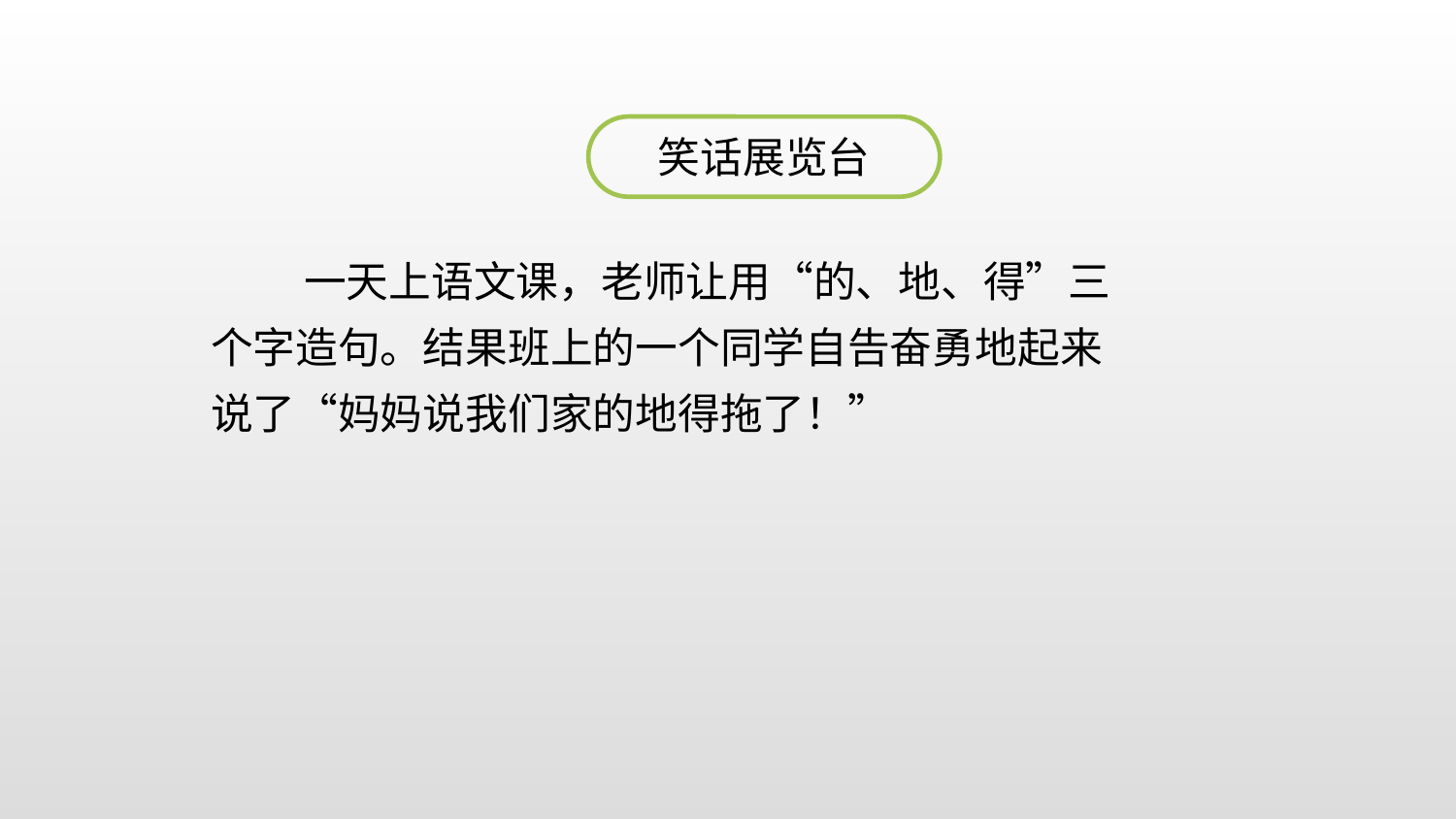

笑话展览台

   一天上语文课，老师让用“的、地、得”三个字造句。结果班上的一个同学自告奋勇地起来说了“妈妈说我们家的地得拖了！”